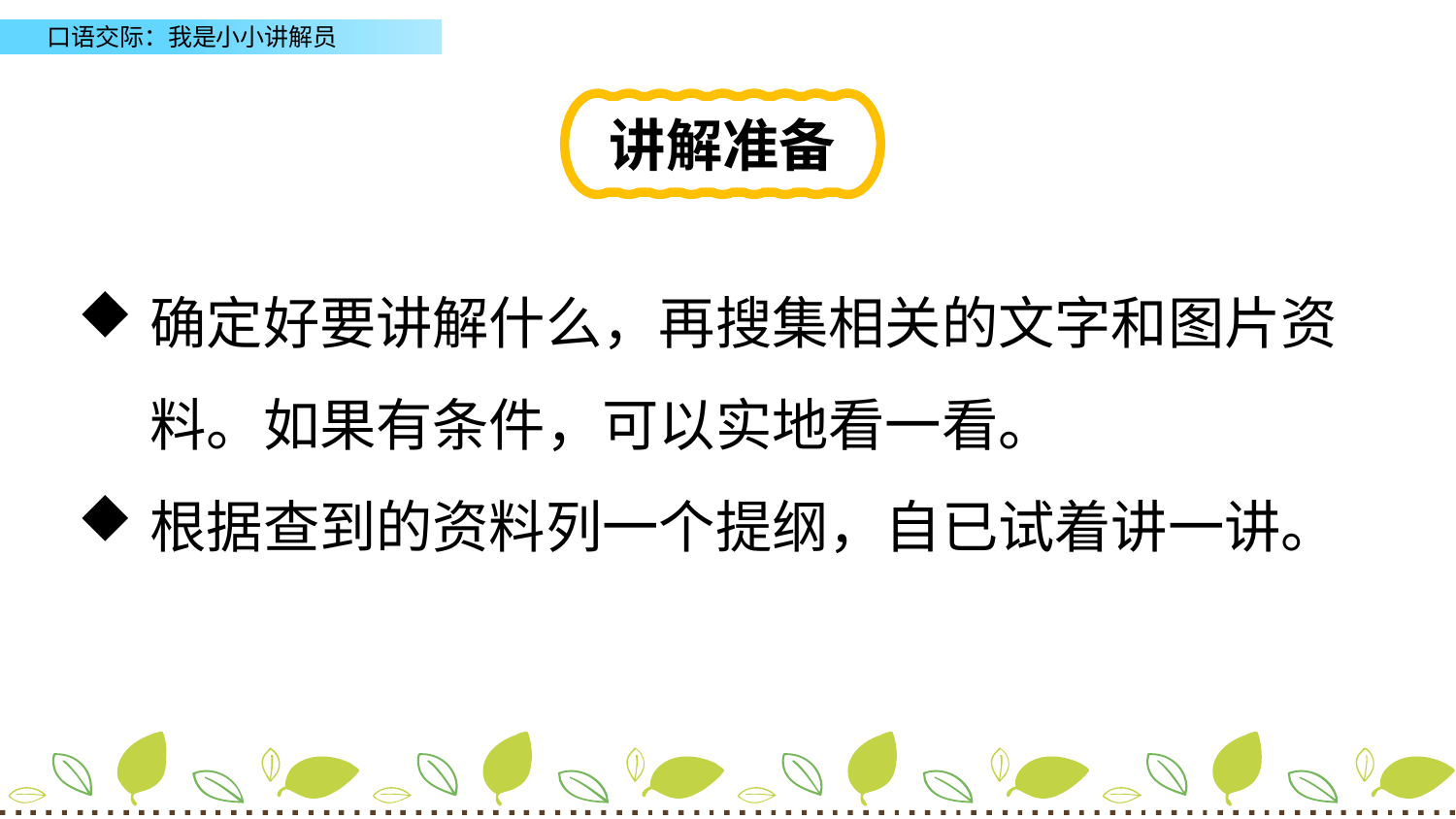

讲解准备
确定好要讲解什么，再搜集相关的文字和图片资料。如果有条件，可以实地看一看。
根据查到的资料列一个提纲，自已试着讲一讲。